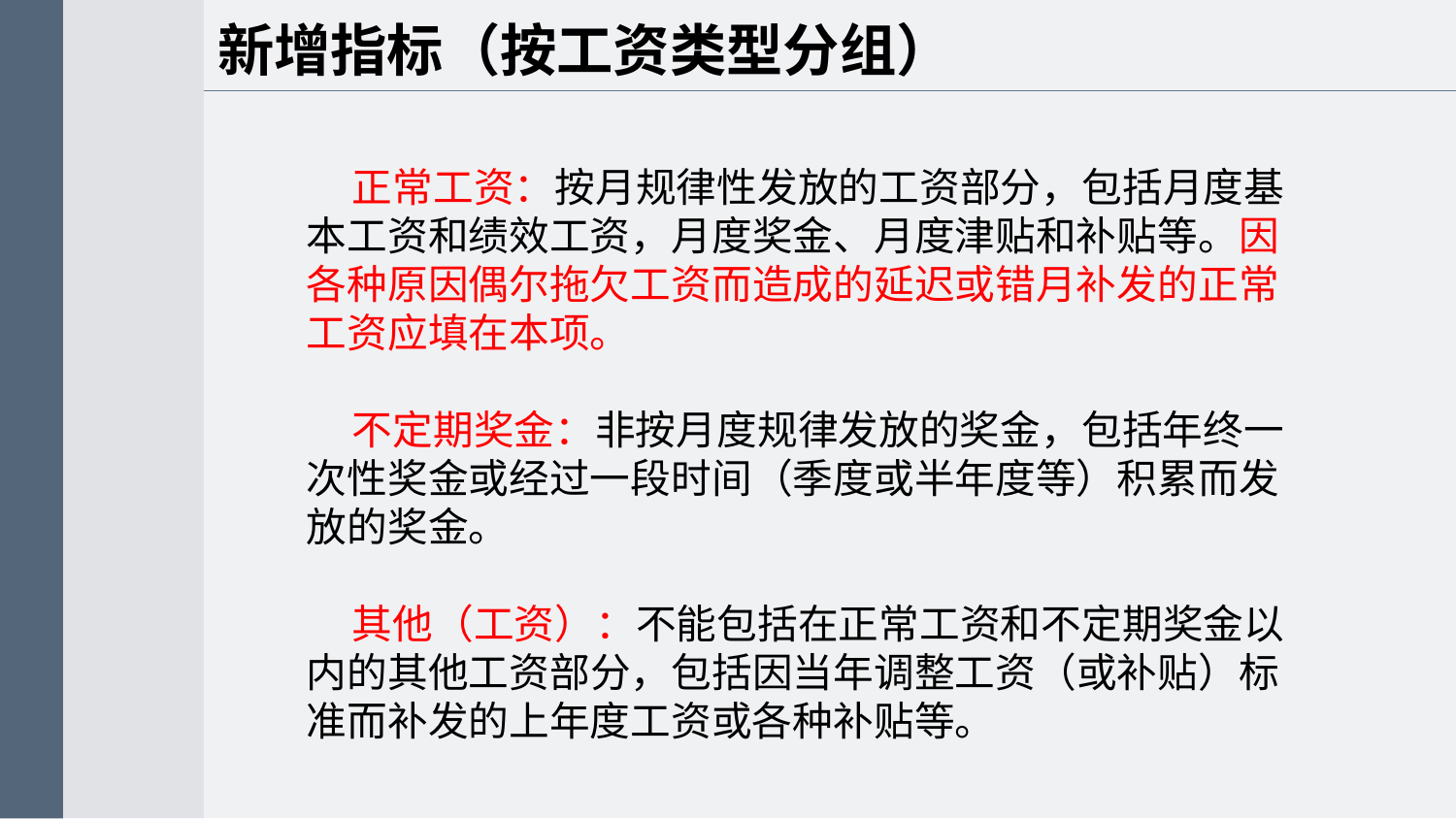

新增指标（按工资类型分组）

    正常工资：按月规律性发放的工资部分，包括月度基本工资和绩效工资，月度奖金、月度津贴和补贴等。因各种原因偶尔拖欠工资而造成的延迟或错月补发的正常工资应填在本项。

    不定期奖金：非按月度规律发放的奖金，包括年终一次性奖金或经过一段时间（季度或半年度等）积累而发放的奖金。

    其他（工资）：不能包括在正常工资和不定期奖金以内的其他工资部分，包括因当年调整工资（或补贴）标准而补发的上年度工资或各种补贴等。